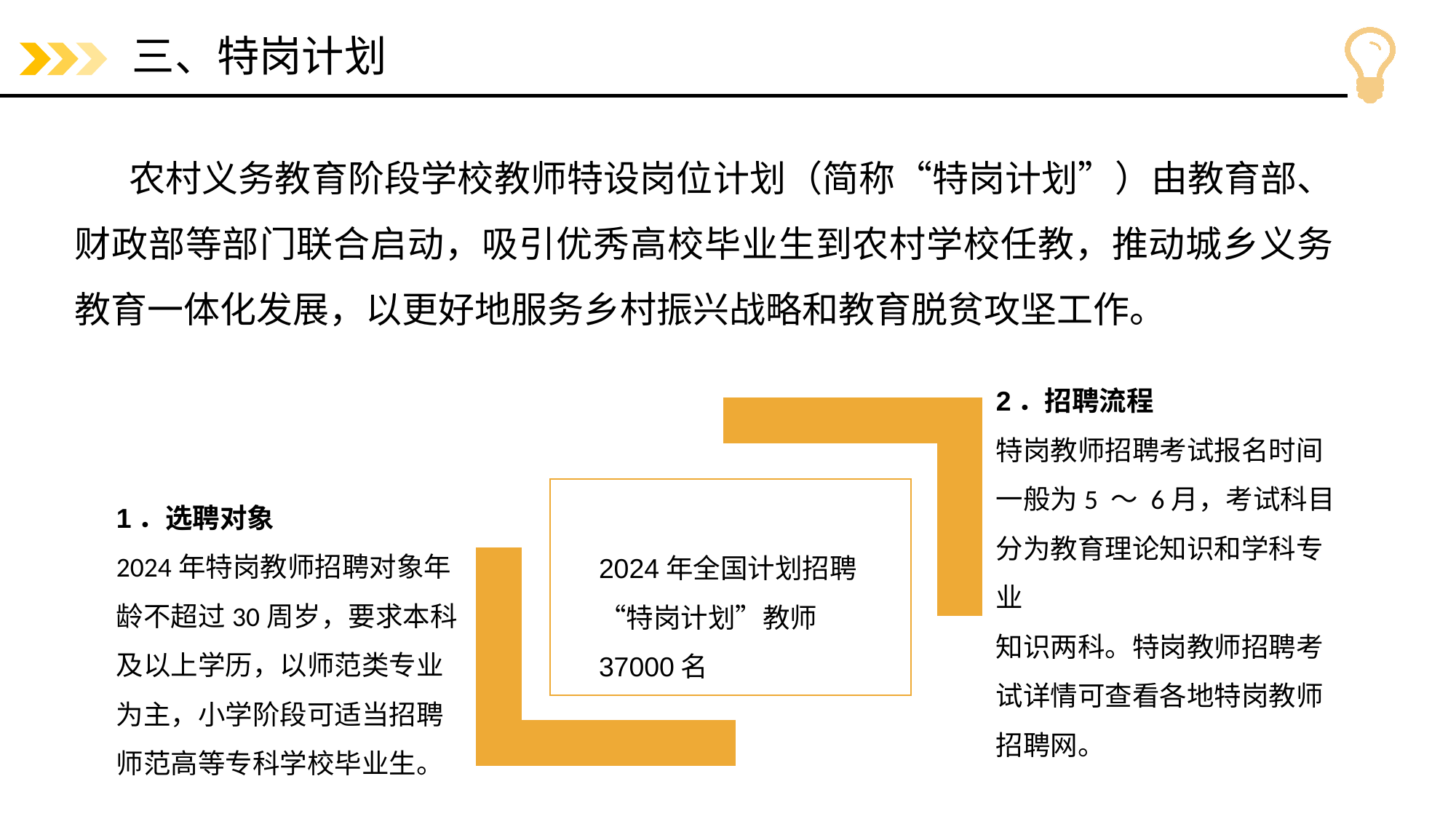

19
# 三、特岗计划
农村义务教育阶段学校教师特设岗位计划（简称“特岗计划”）由教育部、财政部等部门联合启动，吸引优秀高校毕业生到农村学校任教，推动城乡义务教育一体化发展，以更好地服务乡村振兴战略和教育脱贫攻坚工作。

2．招聘流程
特岗教师招聘考试报名时间一般为5 ～ 6月，考试科目分为教育理论知识和学科专业
知识两科。特岗教师招聘考试详情可查看各地特岗教师招聘网。

1．选聘对象
2024年特岗教师招聘对象年龄不超过30周岁，要求本科及以上学历，以师范类专业
为主，小学阶段可适当招聘师范高等专科学校毕业生。

2024年全国计划招聘“特岗计划”教师37000名